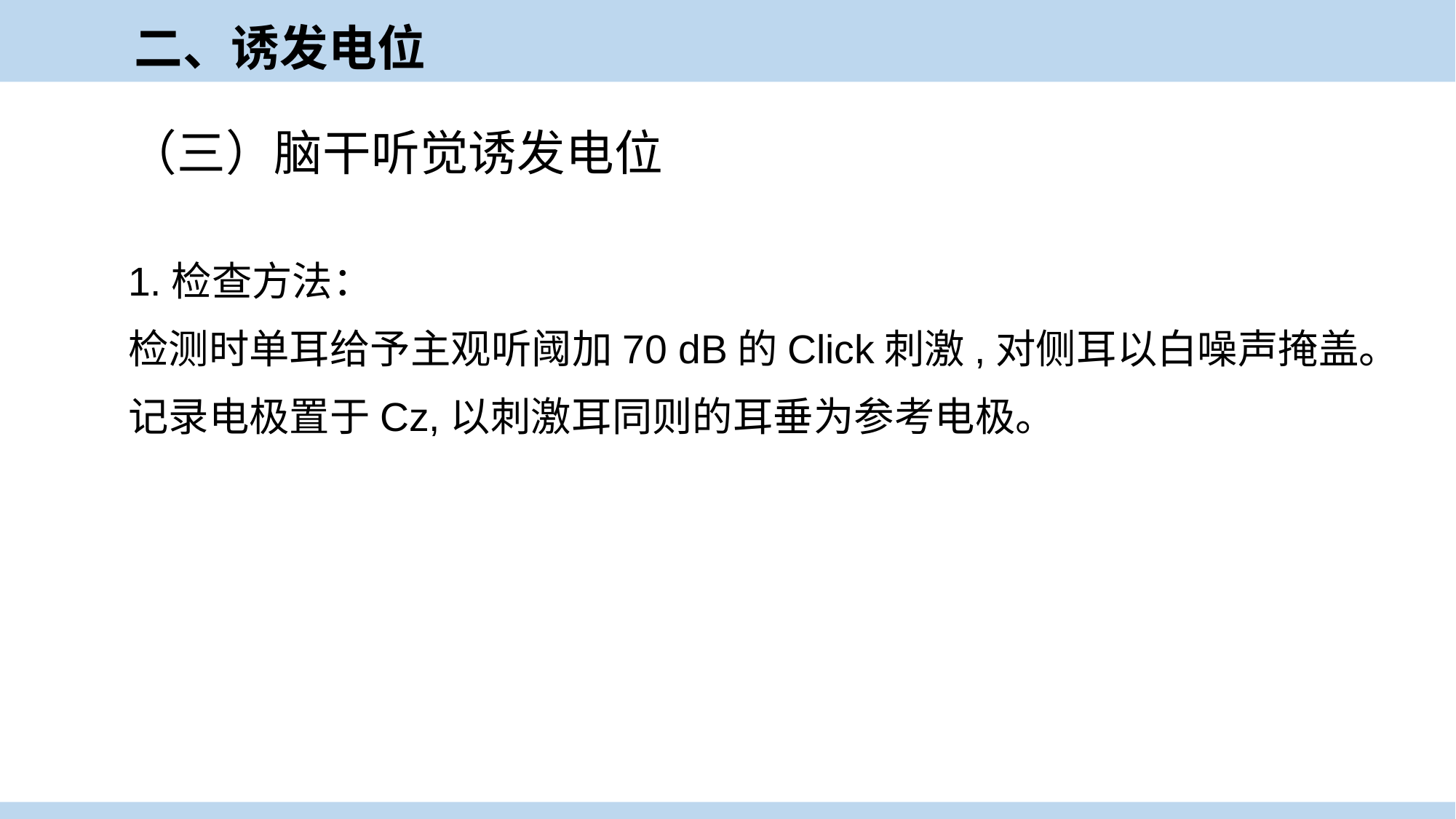

二、诱发电位
（三）脑干听觉诱发电位
1.检查方法：
检测时单耳给予主观听阈加70 dB的Click刺激,对侧耳以白噪声掩盖。记录电极置于Cz,以刺激耳同则的耳垂为参考电极。